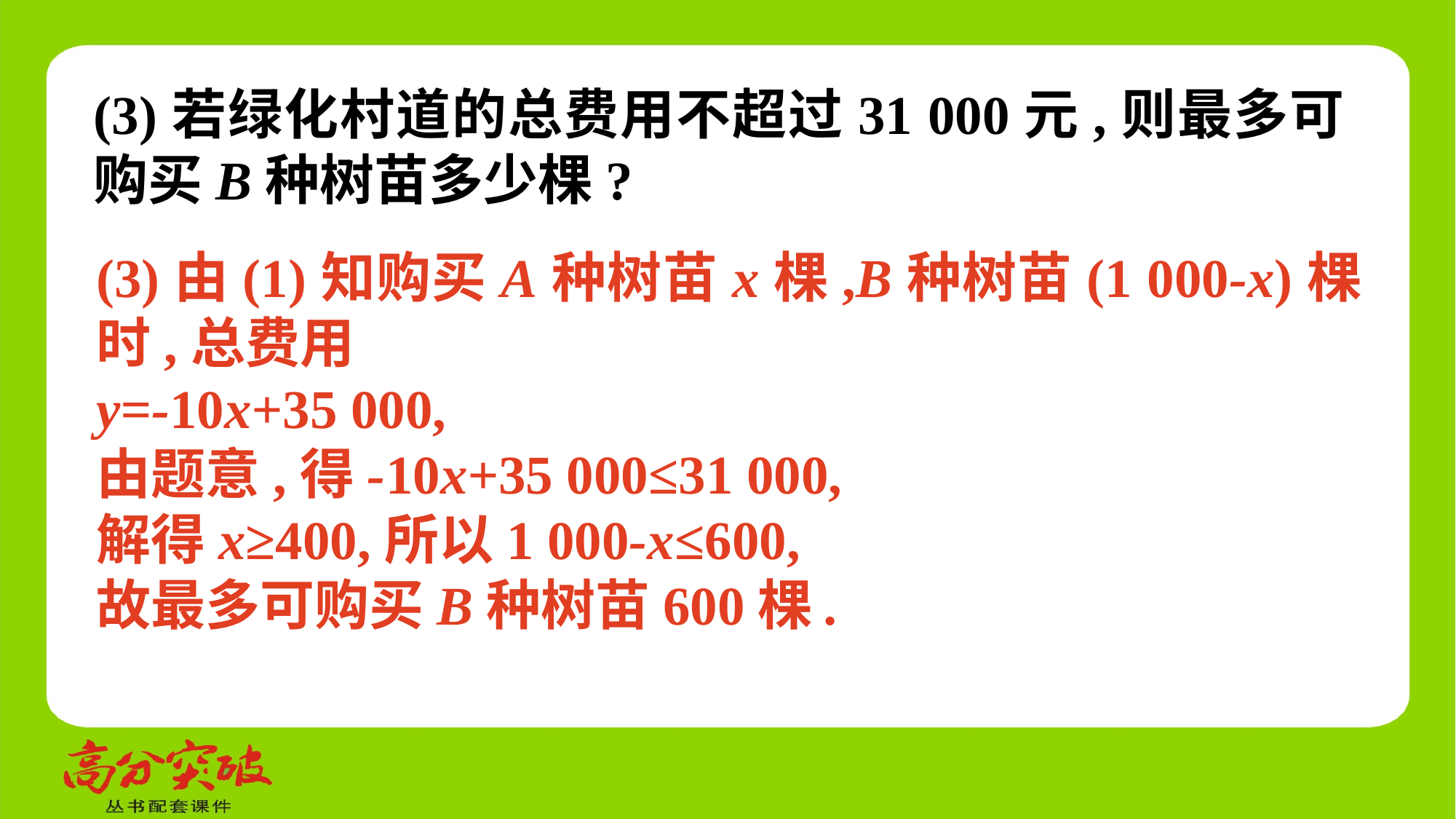

(3)若绿化村道的总费用不超过31 000元,则最多可购买B种树苗多少棵?
(3)由(1)知购买A种树苗x棵,B种树苗(1 000-x)棵时,总费用
y=-10x+35 000,
由题意,得-10x+35 000≤31 000,
解得x≥400,所以1 000-x≤600,
故最多可购买B种树苗600棵.